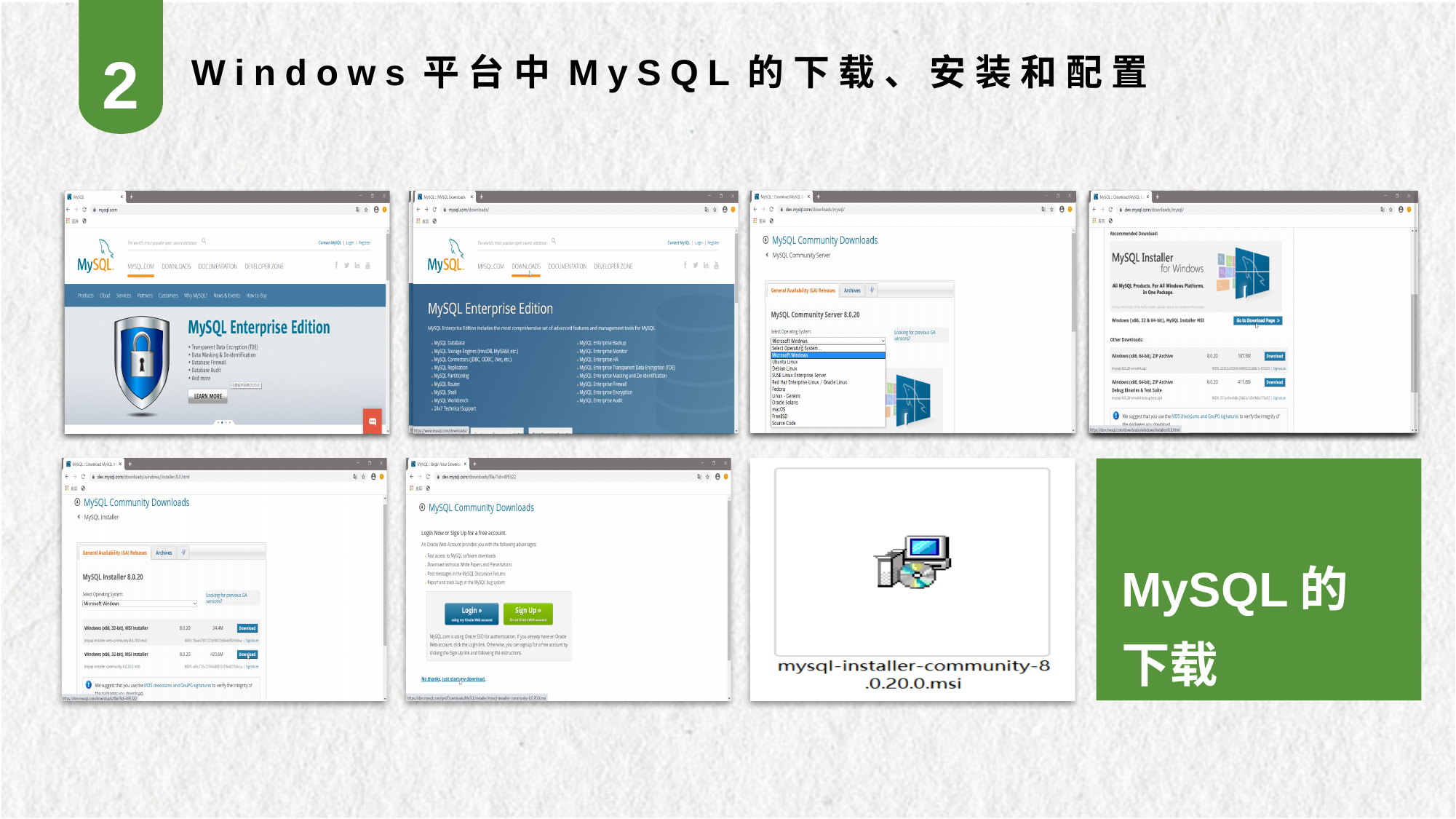

2
Windows平台中MySQL的下载、安装和配置

层次模型
有且仅有一个结点没有父结点，它称作根节点；其他结点有且仅有一个父节点。我们所熟悉的组织机构就是典型的层次结构。

MySQL的下载